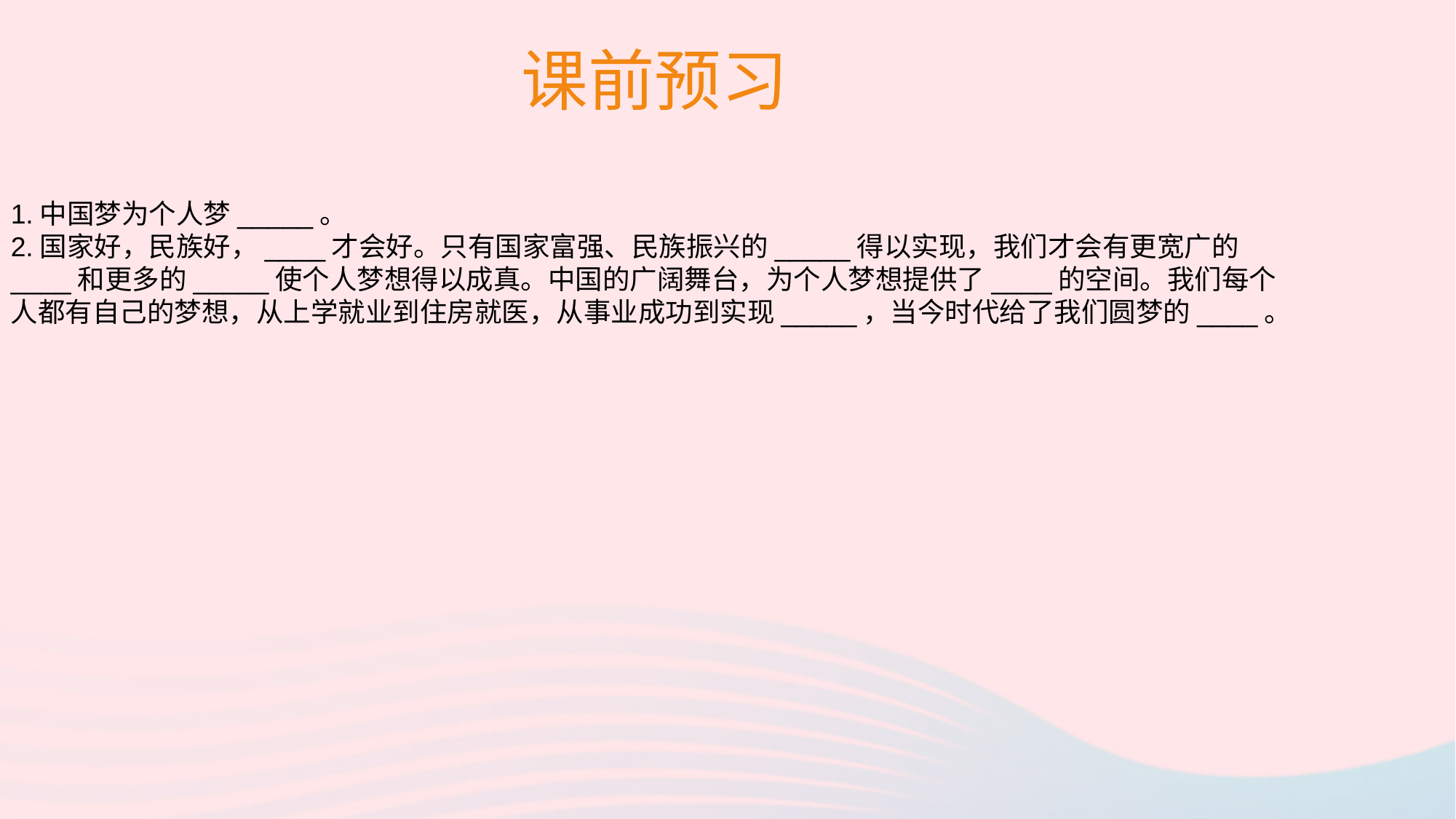

课前预习
1.中国梦为个人梦_____。
2.国家好，民族好，____才会好。只有国家富强、民族振兴的_____得以实现，我们才会有更宽广的____和更多的_____使个人梦想得以成真。中国的广阔舞台，为个人梦想提供了____的空间。我们每个人都有自己的梦想，从上学就业到住房就医，从事业成功到实现_____，当今时代给了我们圆梦的____。